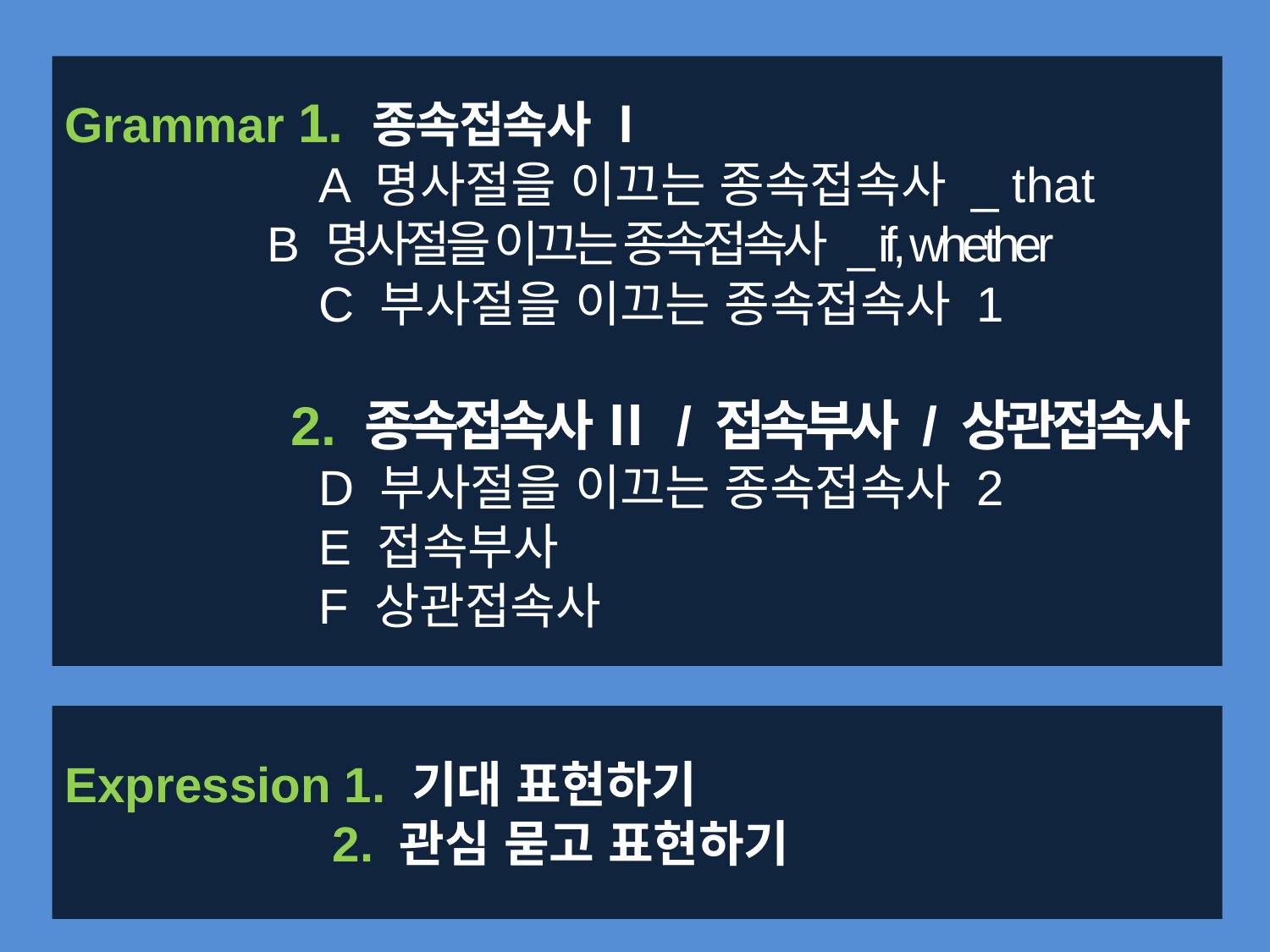

Grammar 1. 종속접속사 Ⅰ
 		A 명사절을 이끄는 종속접속사 _ that
               B 명사절을 이끄는 종속접속사 _ if, whether
		C 부사절을 이끄는 종속접속사 1

	 2. 종속접속사 Ⅱ / 접속부사 / 상관접속사
		D 부사절을 이끄는 종속접속사 2
		E 접속부사
		F 상관접속사
Expression 1. 기대 표현하기
		 2. 관심 묻고 표현하기